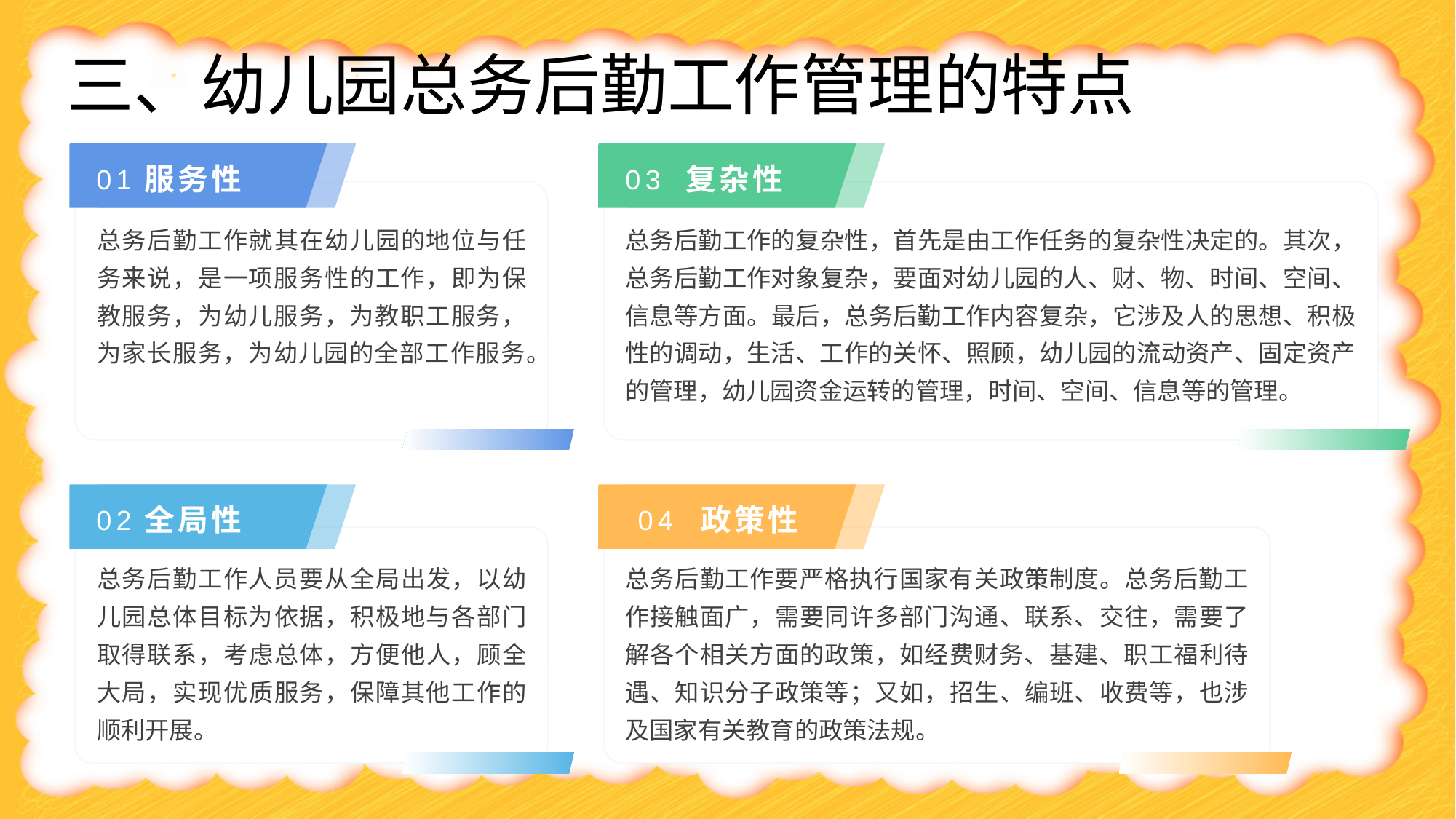

# 三、幼儿园总务后勤工作管理的特点

服务性
复杂性
01
03

总务后勤工作就其在幼儿园的地位与任务来说，是一项服务性的工作，即为保教服务，为幼儿服务，为教职工服务，为家长服务，为幼儿园的全部工作服务。
总务后勤工作的复杂性，首先是由工作任务的复杂性决定的。其次，总务后勤工作对象复杂，要面对幼儿园的人、财、物、时间、空间、信息等方面。最后，总务后勤工作内容复杂，它涉及人的思想、积极性的调动，生活、工作的关怀、照顾，幼儿园的流动资产、固定资产的管理，幼儿园资金运转的管理，时间、空间、信息等的管理。

全局性
政策性
02
04

总务后勤工作人员要从全局出发，以幼儿园总体目标为依据，积极地与各部门取得联系，考虑总体，方便他人，顾全大局，实现优质服务，保障其他工作的顺利开展。
总务后勤工作要严格执行国家有关政策制度。总务后勤工作接触面广，需要同许多部门沟通、联系、交往，需要了解各个相关方面的政策，如经费财务、基建、职工福利待遇、知识分子政策等；又如，招生、编班、收费等，也涉及国家有关教育的政策法规。